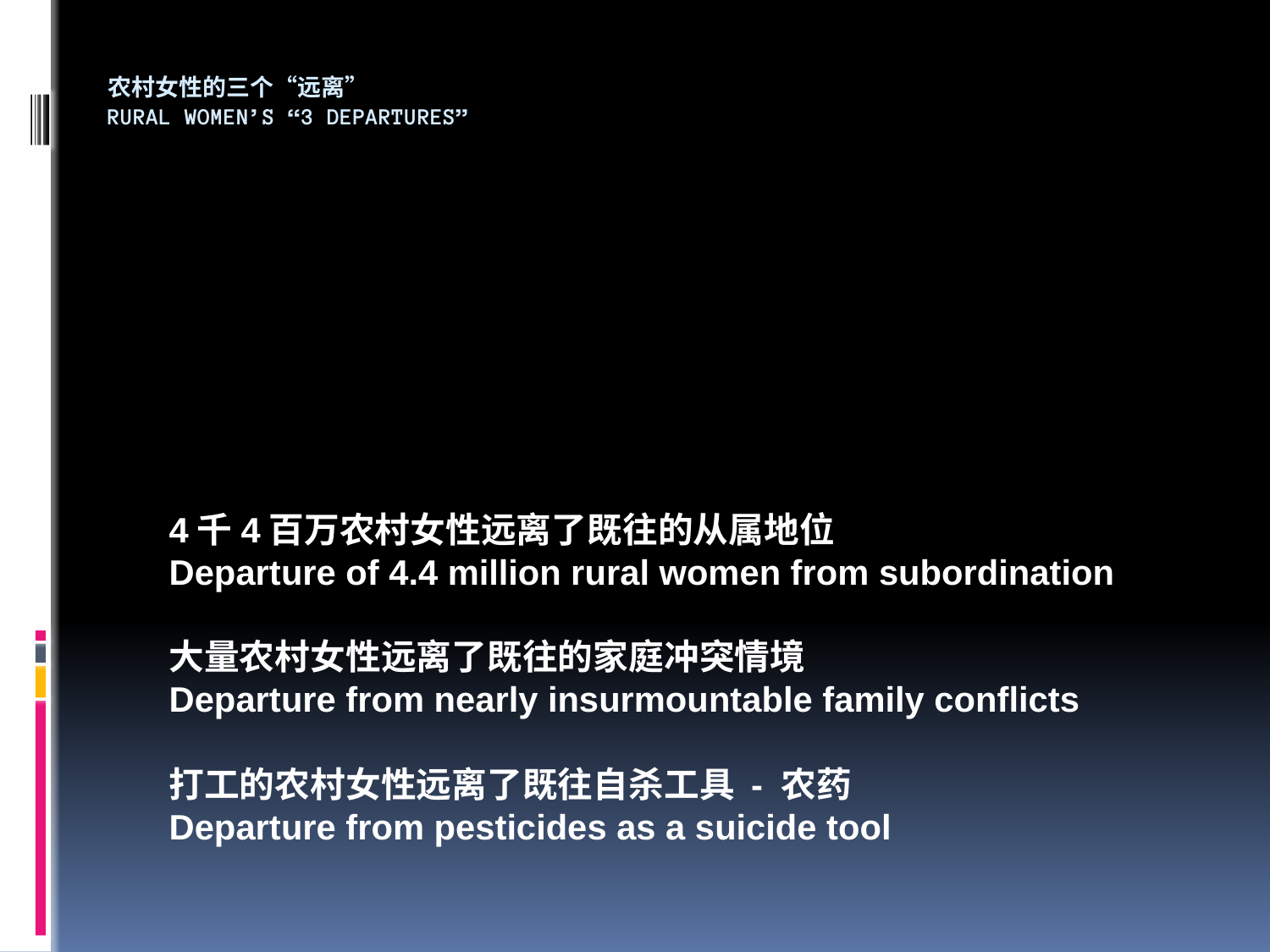

# 农村女性的三个“远离” Rural Women’s “3 Departures”
4千4百万农村女性远离了既往的从属地位
Departure of 4.4 million rural women from subordination

大量农村女性远离了既往的家庭冲突情境
Departure from nearly insurmountable family conflicts

打工的农村女性远离了既往自杀工具 - 农药
Departure from pesticides as a suicide tool